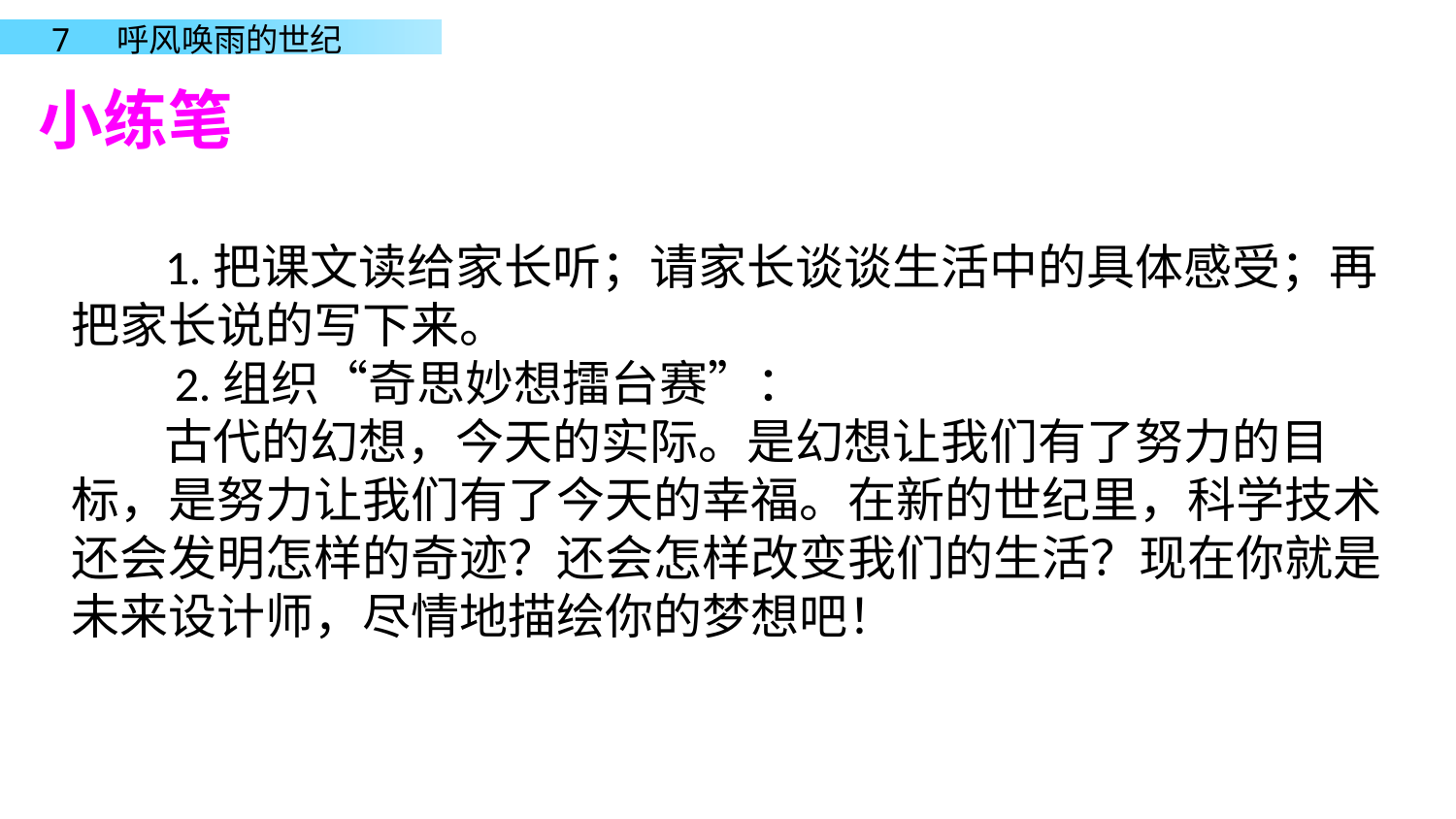

小练笔
   1.把课文读给家长听；请家长谈谈生活中的具体感受；再把家长说的写下来。
     2.组织“奇思妙想擂台赛”：
   古代的幻想，今天的实际。是幻想让我们有了努力的目标，是努力让我们有了今天的幸福。在新的世纪里，科学技术还会发明怎样的奇迹？还会怎样改变我们的生活？现在你就是未来设计师，尽情地描绘你的梦想吧！